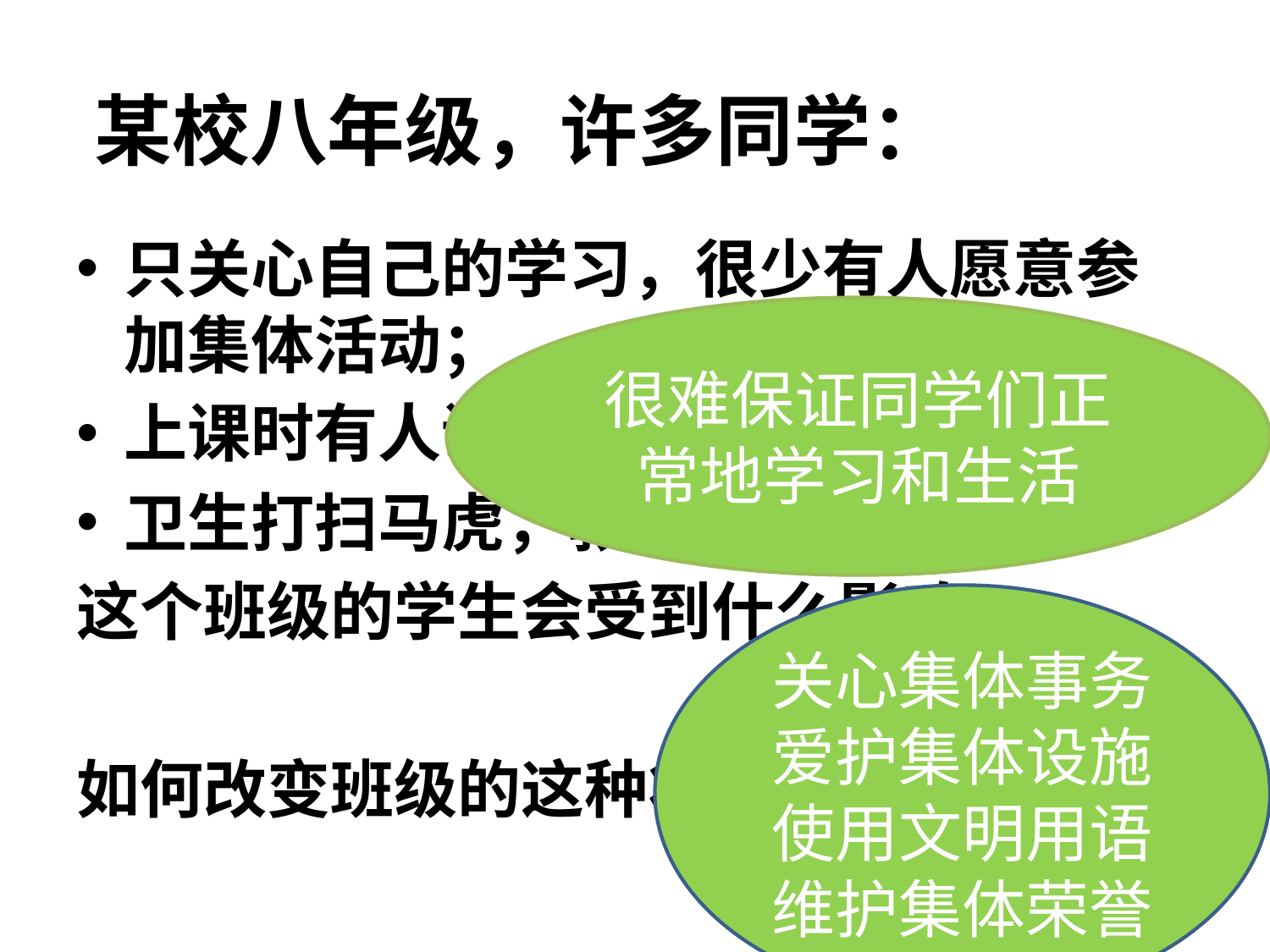

# 某校八年级，许多同学：
只关心自己的学习，很少有人愿意参加集体活动；
上课时有人讲话，影响老师教学；
卫生打扫马虎，教室脏乱……
这个班级的学生会受到什么影响？

如何改变班级的这种状况？

很难保证同学们正常地学习和生活
关心集体事务
爱护集体设施
使用文明用语
维护集体荣誉